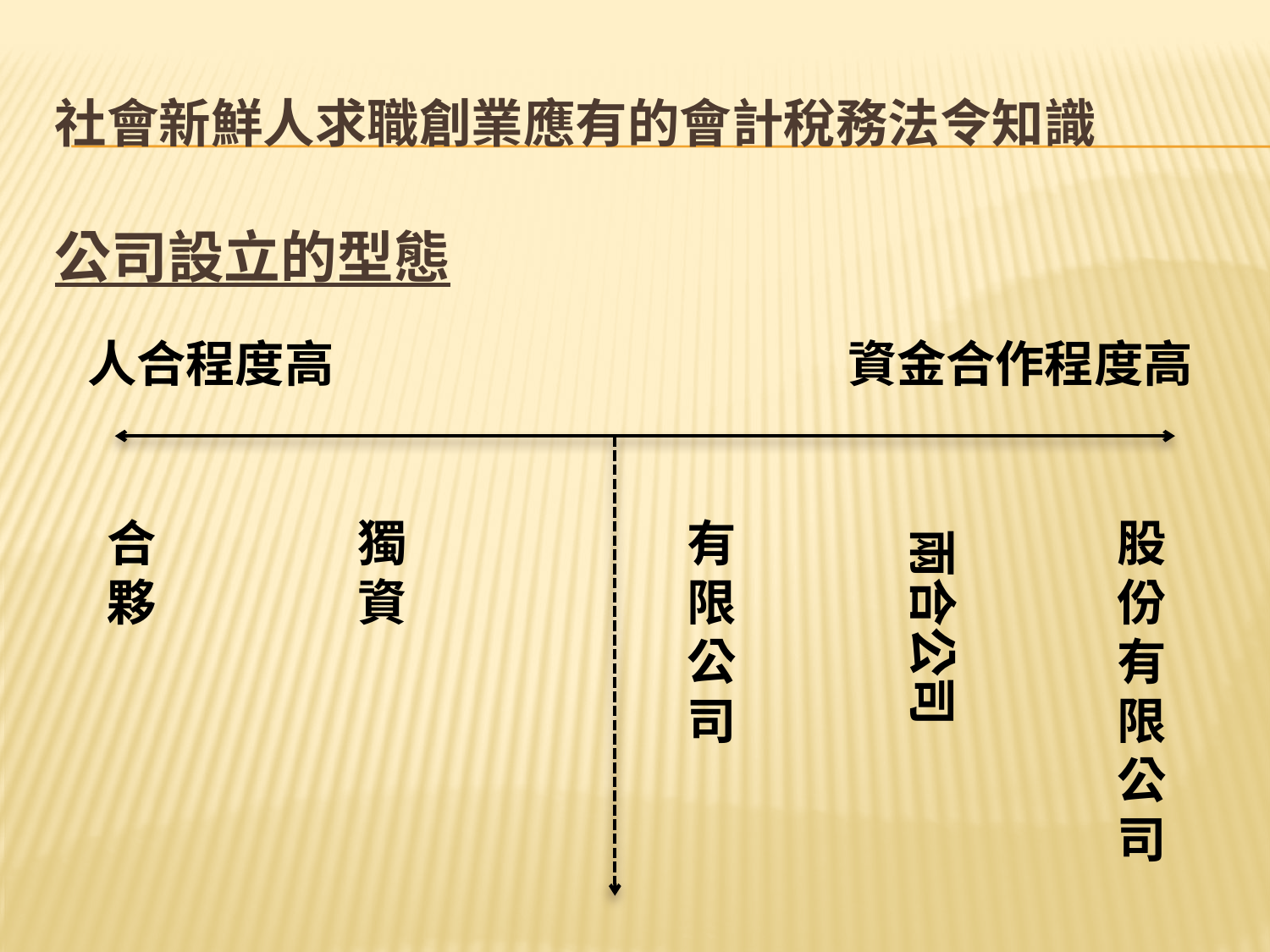

# 社會新鮮人求職創業應有的會計稅務法令知識
公司設立的型態

人合程度高
資金合作程度高
合
夥
獨
資
有
限
公
司
股
份
有
限
公
司
兩合公司